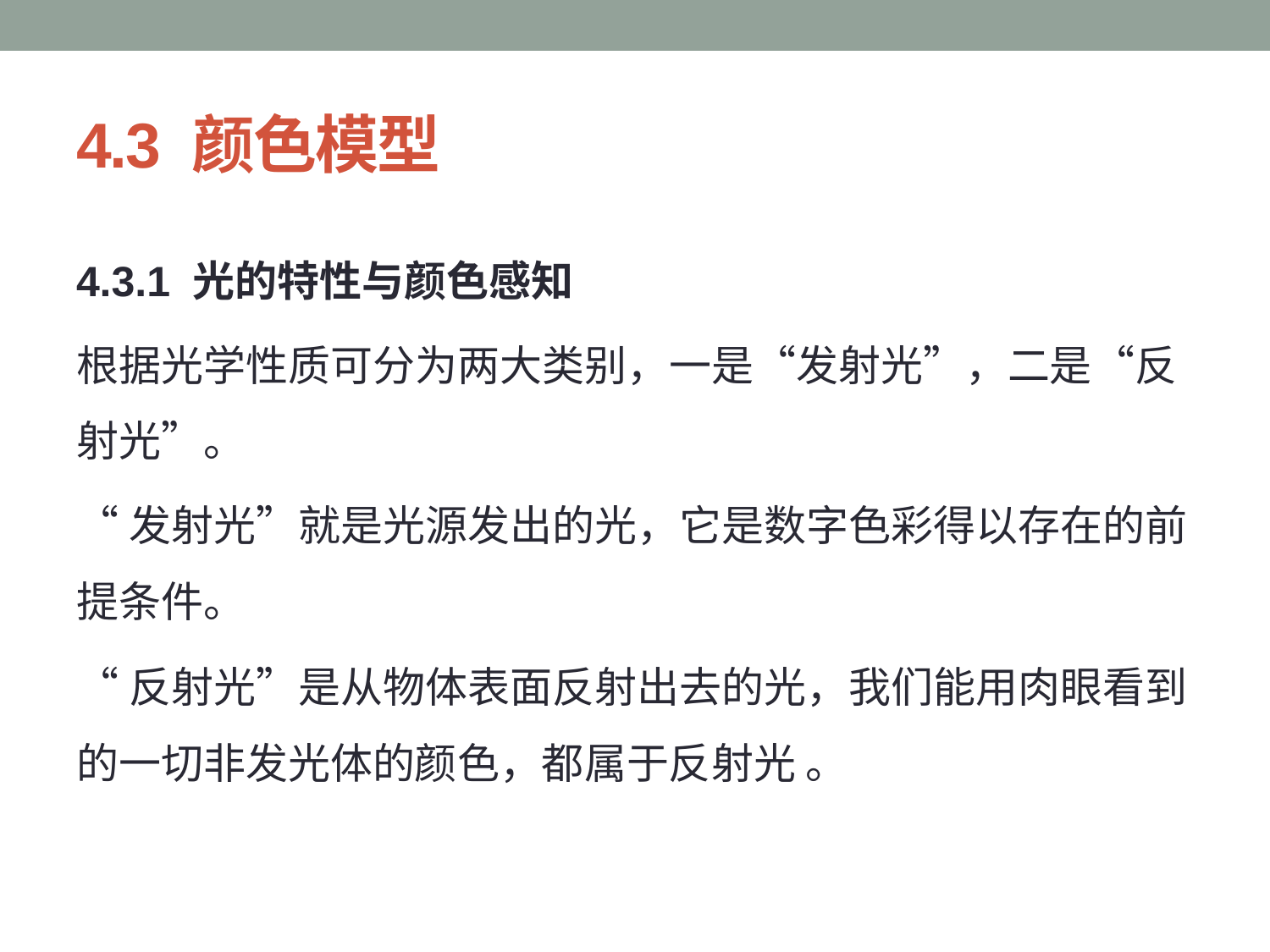

# 4.3 颜色模型
4.3.1 光的特性与颜色感知
根据光学性质可分为两大类别，一是“发射光”，二是“反射光”。
“发射光”就是光源发出的光，它是数字色彩得以存在的前提条件。
“反射光”是从物体表面反射出去的光，我们能用肉眼看到的一切非发光体的颜色，都属于反射光 。